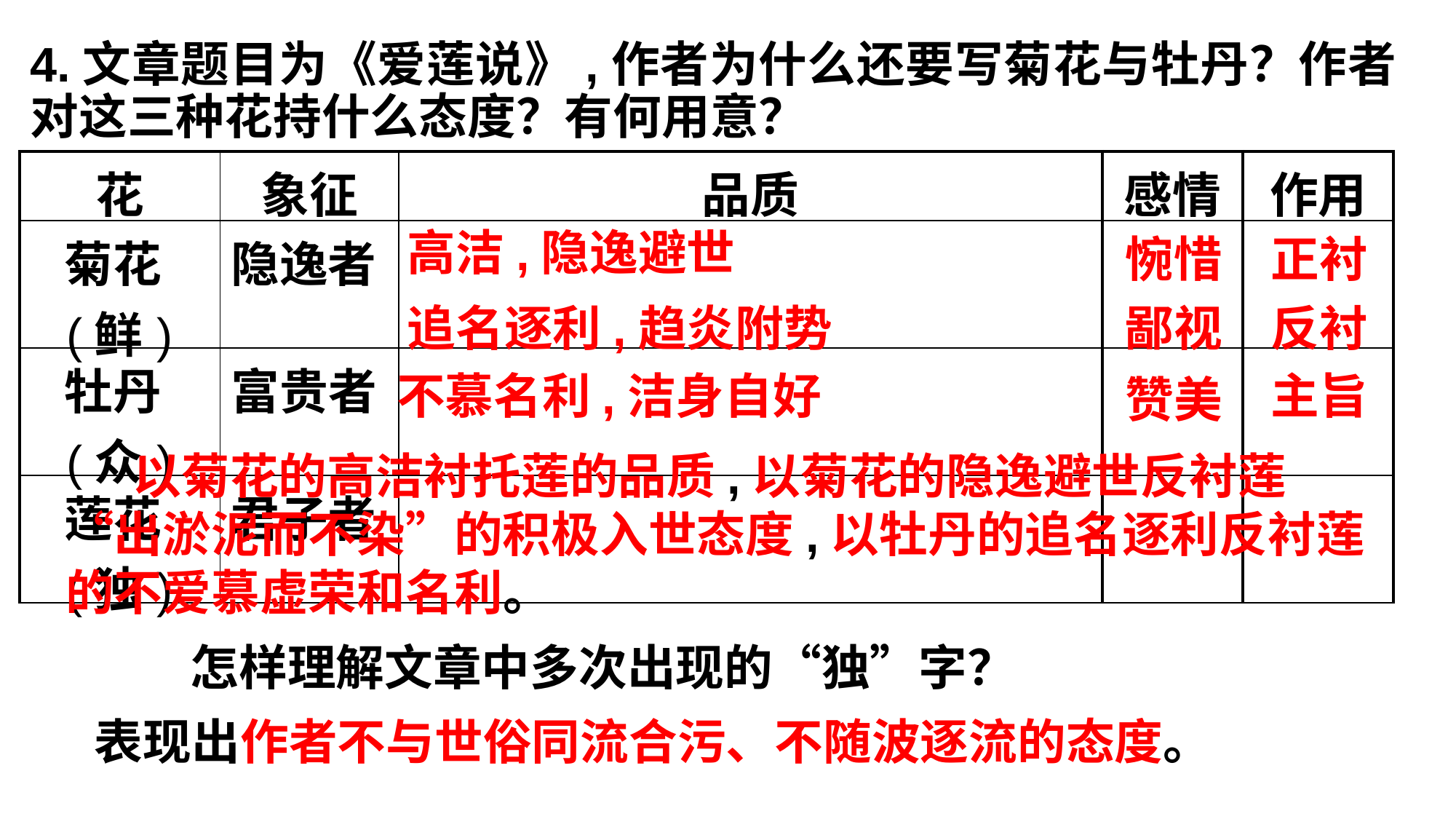

4.文章题目为《爱莲说》,作者为什么还要写菊花与牡丹？作者对这三种花持什么态度？有何用意？
| 花 | 象征 | 品质 | 感情 | 作用 |
| --- | --- | --- | --- | --- |
| 菊花(鲜) | 隐逸者 |  |  |  |
| 牡丹(众) | 富贵者 |  |  |  |
| 莲花(独) | 君子者 |  |  |  |
高洁,隐逸避世
惋惜
正衬
追名逐利,趋炎附势
鄙视
反衬
不慕名利,洁身自好
主旨
赞美
     以菊花的高洁衬托莲的品质,以菊花的隐逸避世反衬莲“出淤泥而不染”的积极入世态度,以牡丹的追名逐利反衬莲的不爱慕虚荣和名利。
怎样理解文章中多次出现的“独”字？
表现出作者不与世俗同流合污、不随波逐流的态度。